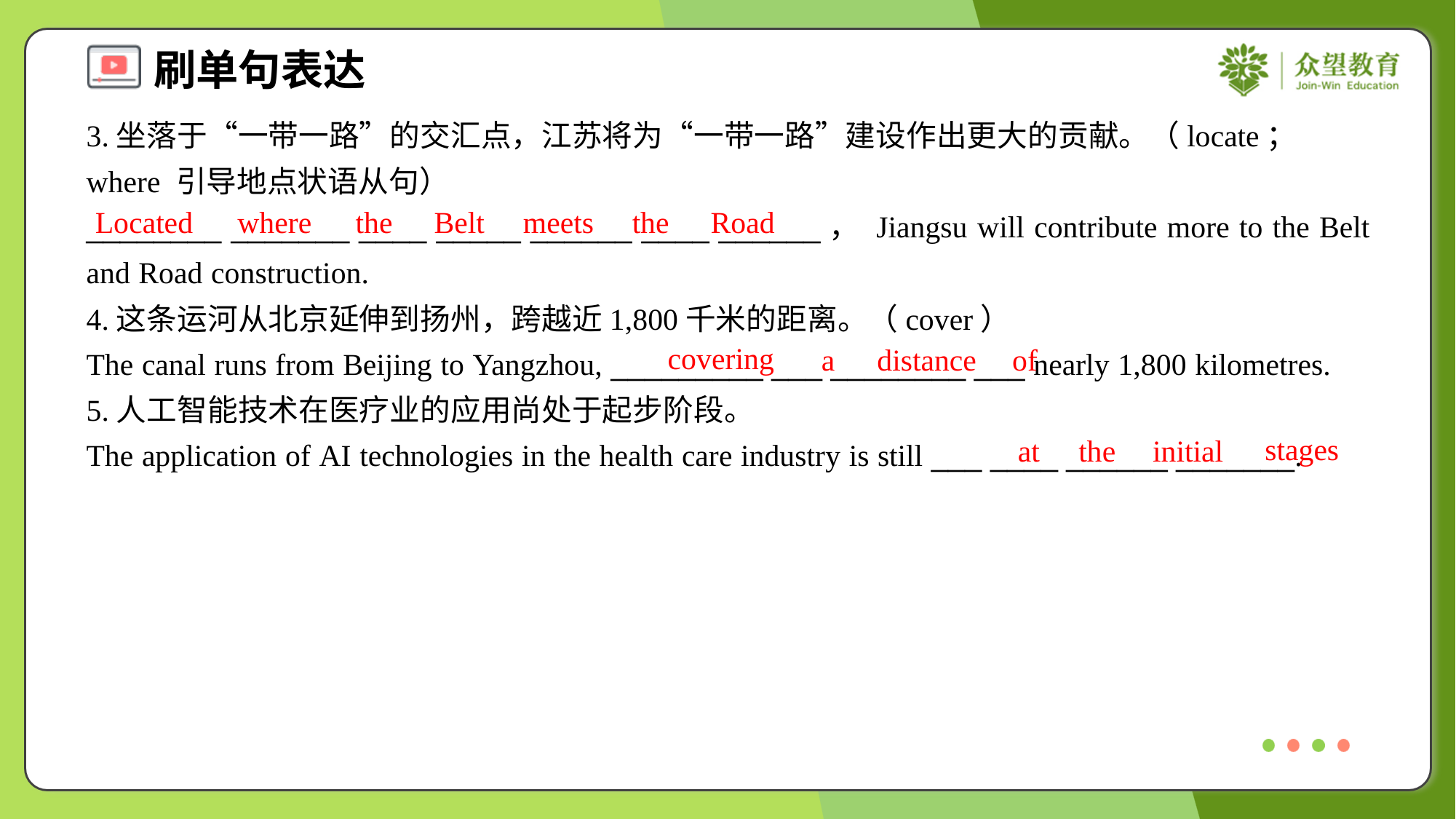

3.坐落于“一带一路”的交汇点，江苏将为“一带一路”建设作出更大的贡献。（locate； where 引导地点状语从句）
________ _______ ____ _____ ______ ____ ______， Jiangsu will contribute more to the Belt and Road construction.
Located
where
the
Belt
meets
the
Road
4.这条运河从北京延伸到扬州，跨越近1,800千米的距离。（cover）
The canal runs from Beijing to Yangzhou, _________ ___ ________ ___ nearly 1,800 kilometres.
5.人工智能技术在医疗业的应用尚处于起步阶段。
The application of AI technologies in the health care industry is still ___ ____ ______ _______.
covering
a
distance
of
stages
at
the
initial